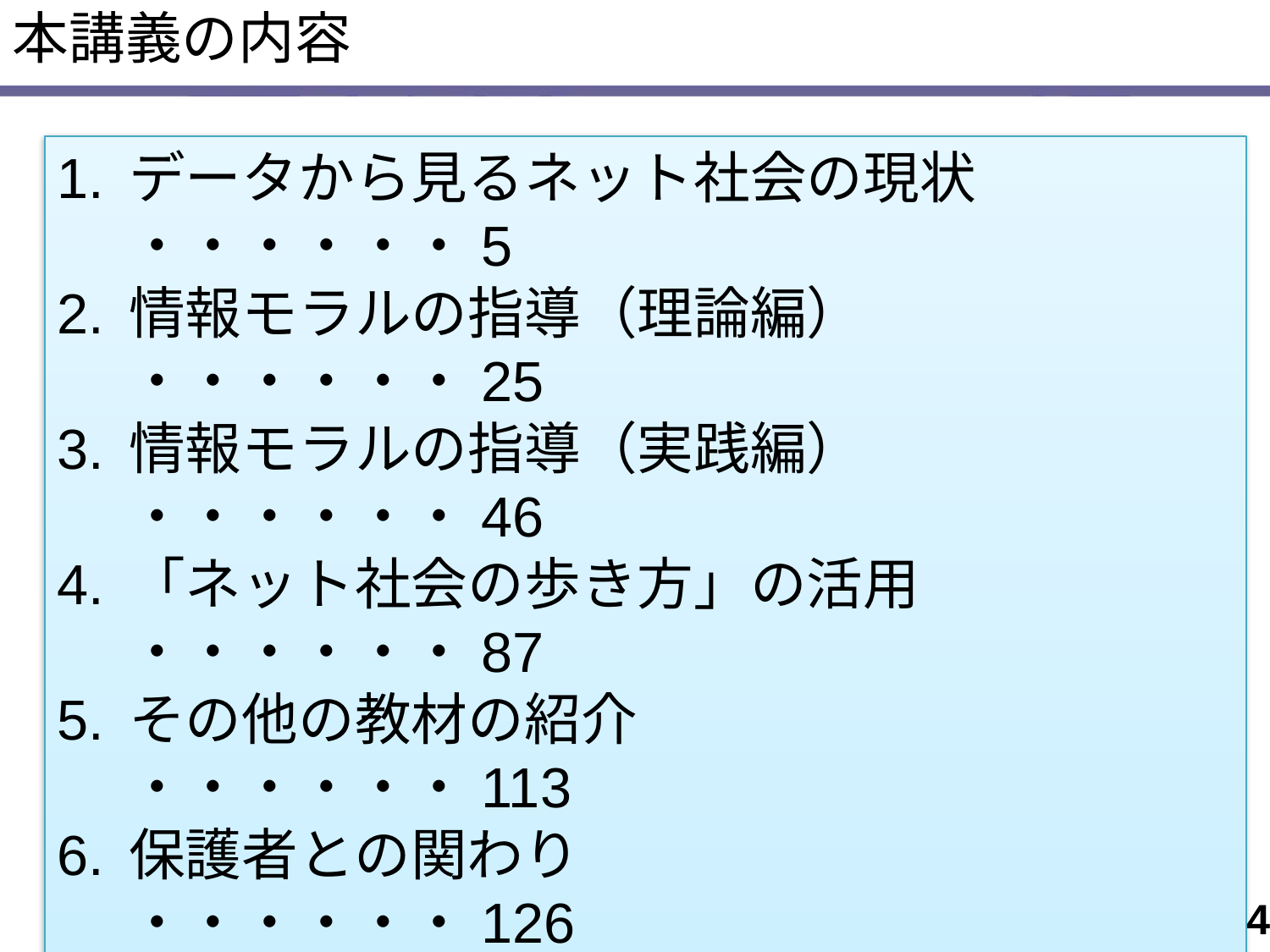

本講義の内容
データから見るネット社会の現状	・・・・・・5
情報モラルの指導（理論編）		・・・・・・25
情報モラルの指導（実践編）		・・・・・・46
「ネット社会の歩き方」の活用		・・・・・・87
その他の教材の紹介			・・・・・・113
保護者との関わり				・・・・・・126
問題発生時の対応			・・・・・・130
ワークショップ				・・・・・・137
まとめ						・・・・・・140
4